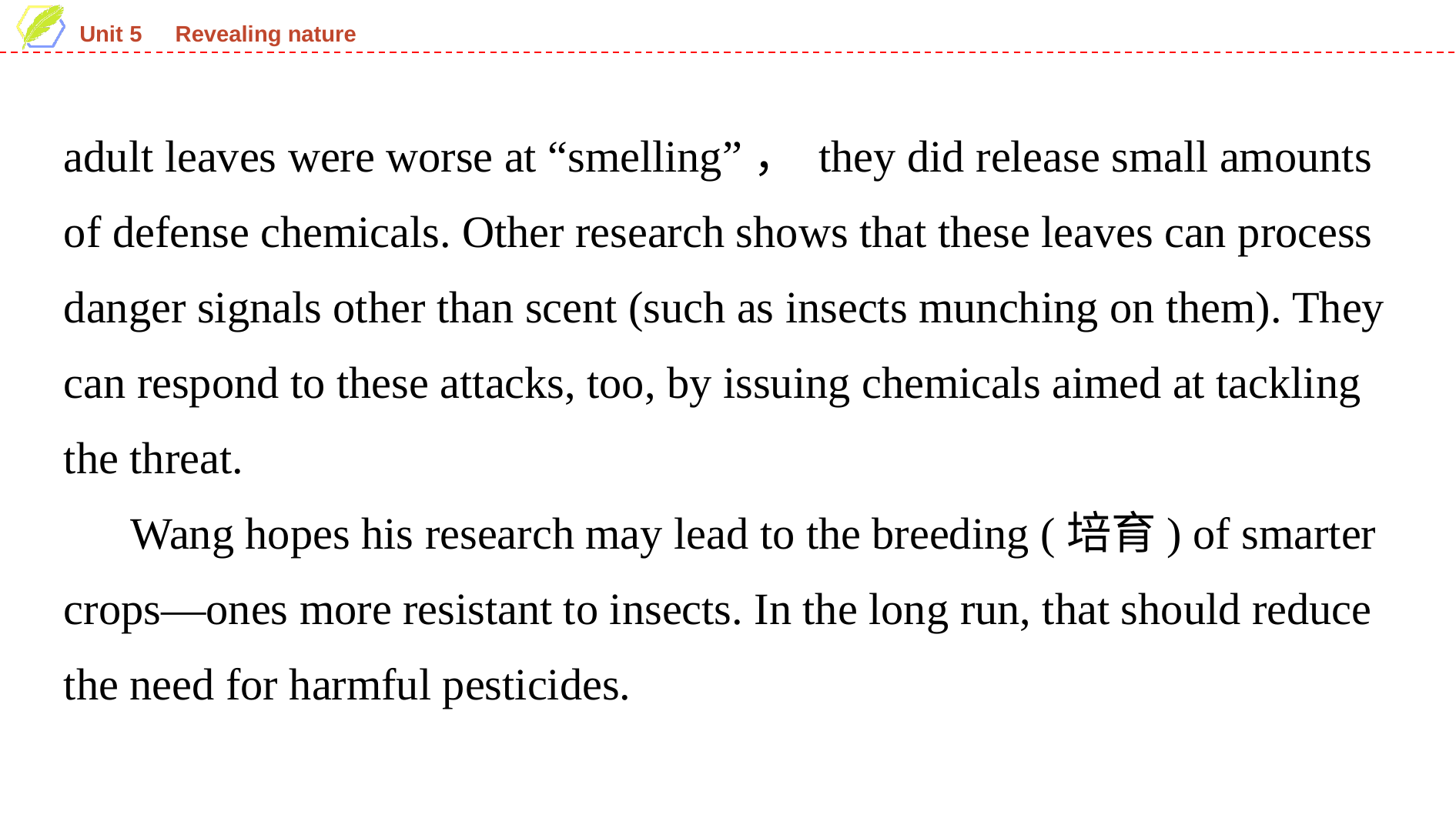

adult leaves were worse at “smelling”， they did release small amounts of defense chemicals. Other research shows that these leaves can process danger signals other than scent (such as insects munching on them). They can respond to these attacks, too, by issuing chemicals aimed at tackling the threat.
      Wang hopes his research may lead to the breeding (培育) of smarter crops—ones more resistant to insects. In the long run, that should reduce the need for harmful pesticides.